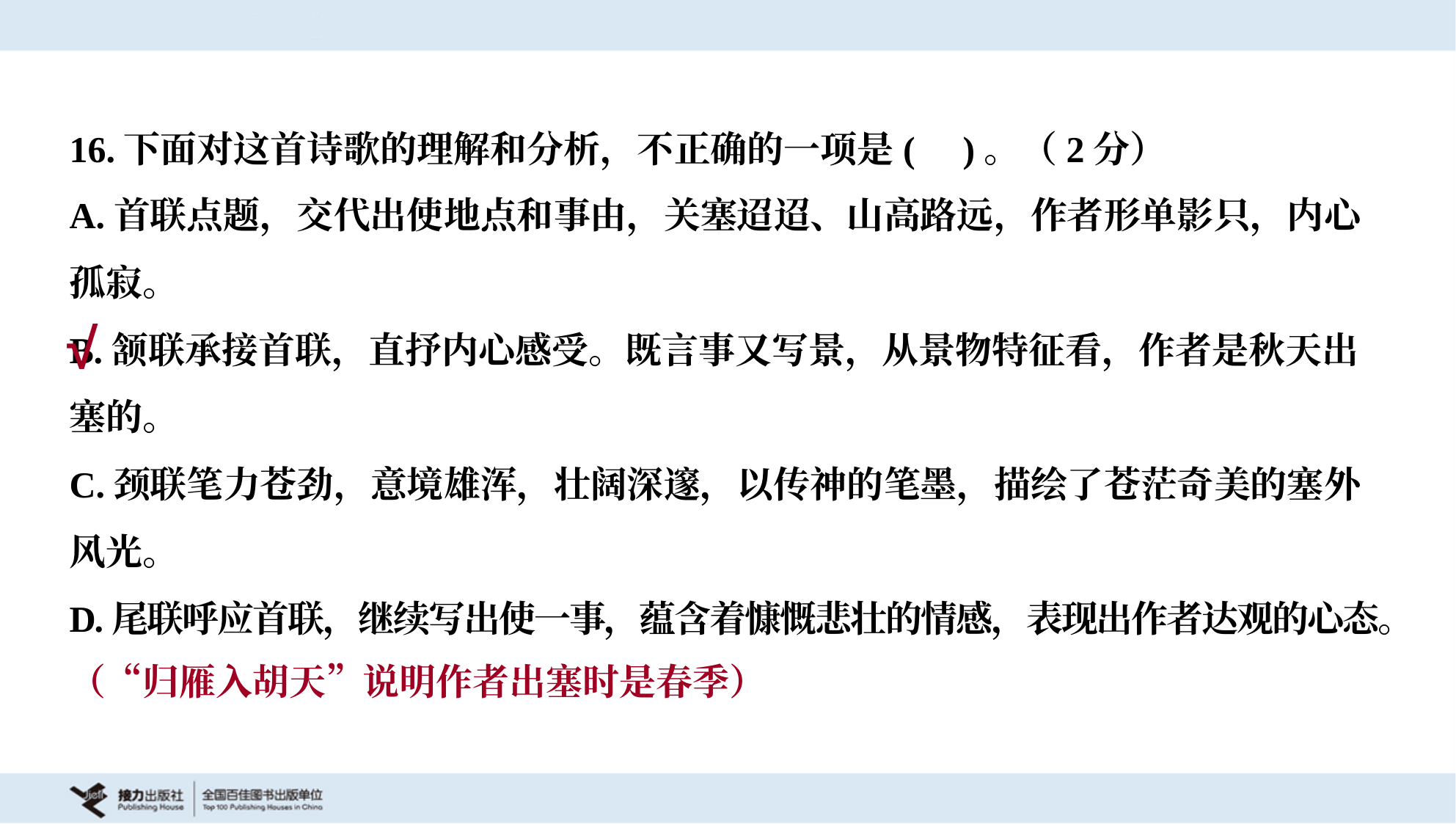

16.下面对这首诗歌的理解和分析，不正确的一项是(     )。（2分）
A.首联点题，交代出使地点和事由，关塞迢迢、山高路远，作者形单影只，内心
孤寂。
B.颔联承接首联，直抒内心感受。既言事又写景，从景物特征看，作者是秋天出
塞的。
C.颈联笔力苍劲，意境雄浑，壮阔深邃，以传神的笔墨，描绘了苍茫奇美的塞外
风光。
D.尾联呼应首联，继续写出使一事，蕴含着慷慨悲壮的情感，表现出作者达观的心态。
√
（“归雁入胡天”说明作者出塞时是春季）